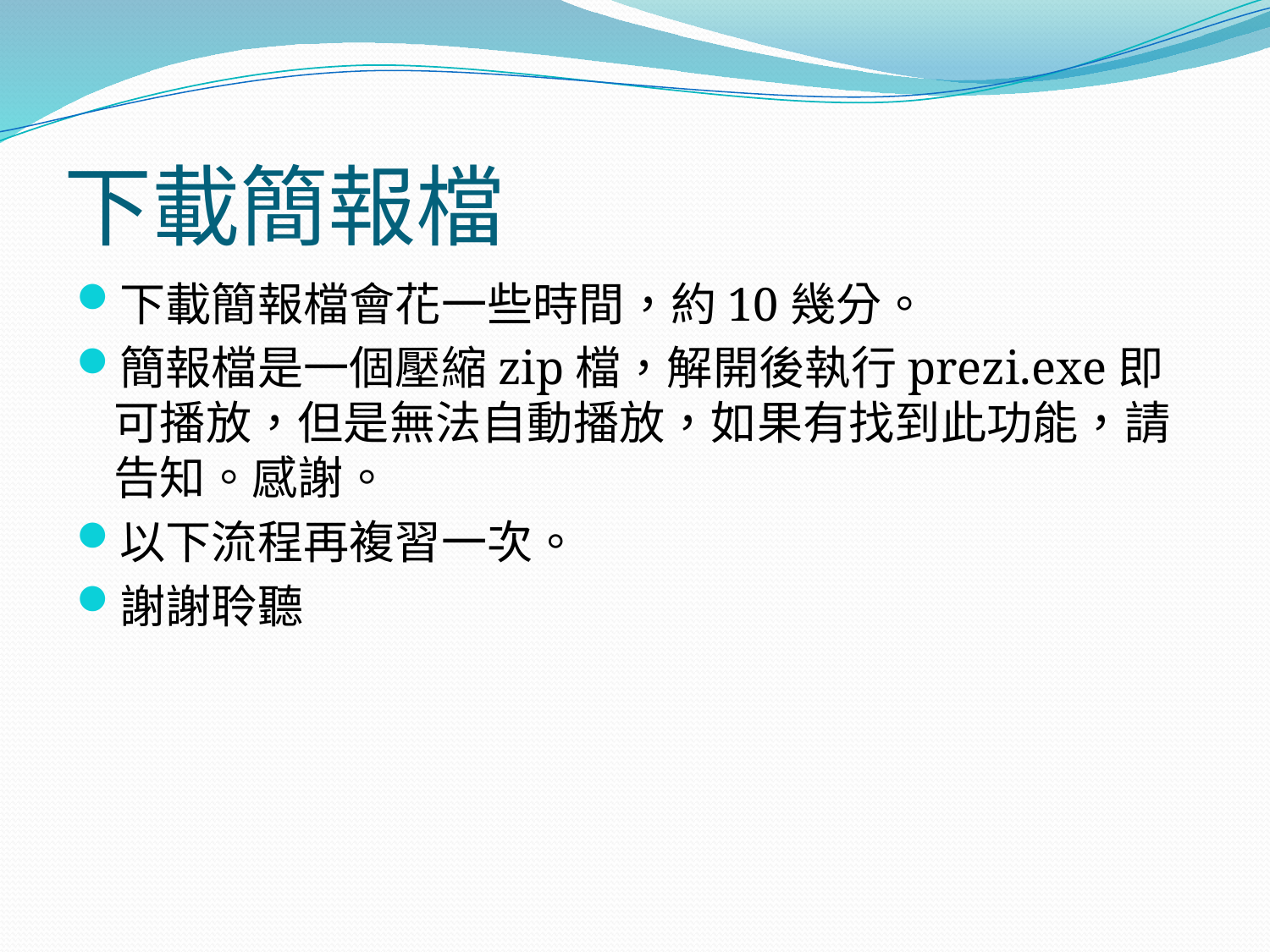

# 下載簡報檔
下載簡報檔會花一些時間，約10幾分。
簡報檔是一個壓縮zip檔，解開後執行prezi.exe即可播放，但是無法自動播放，如果有找到此功能，請告知。感謝。
以下流程再複習一次。
謝謝聆聽